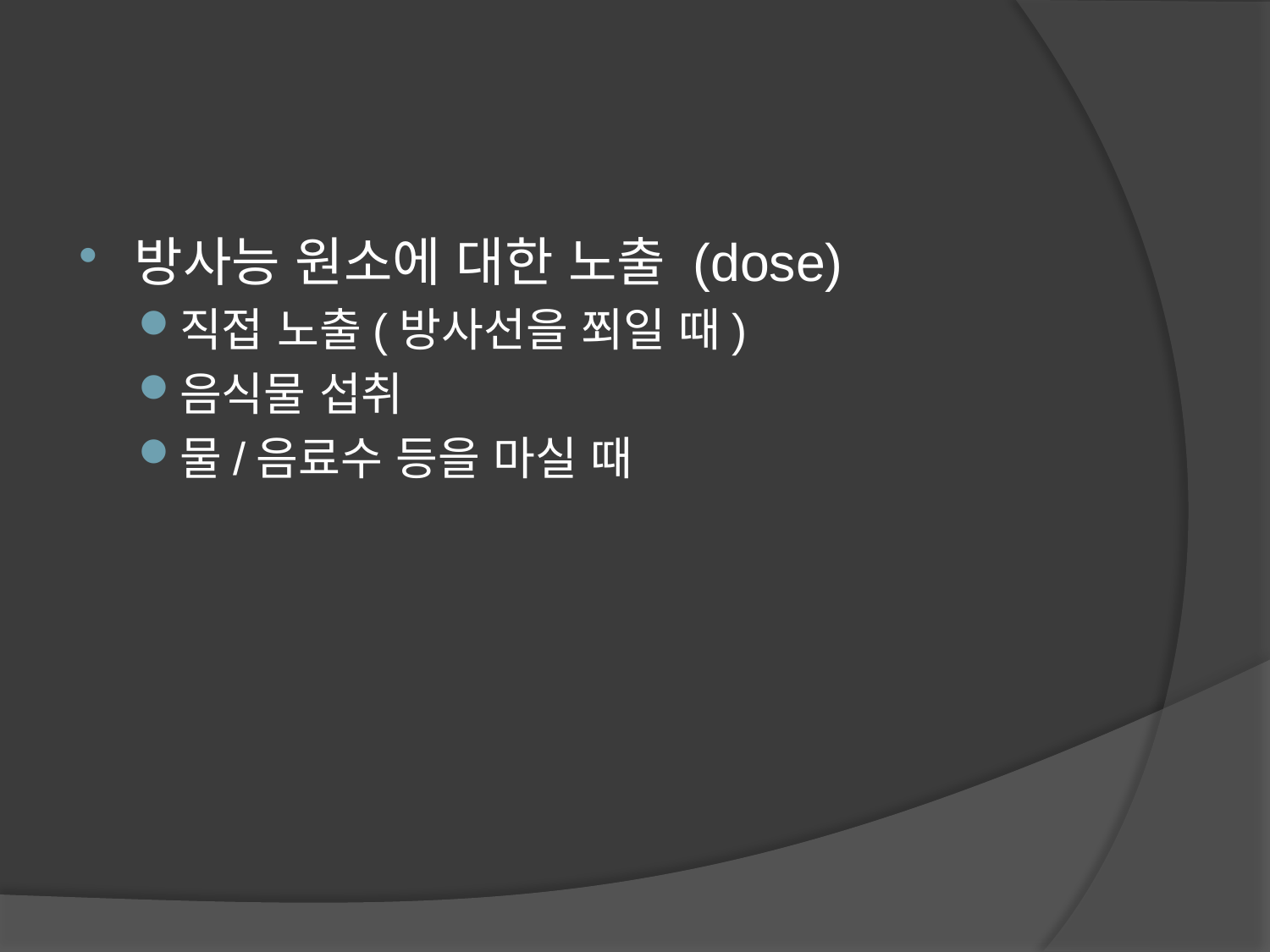

방사능 원소에 대한 노출 (dose)
직접 노출(방사선을 쬐일 때)
음식물 섭취
물/음료수 등을 마실 때